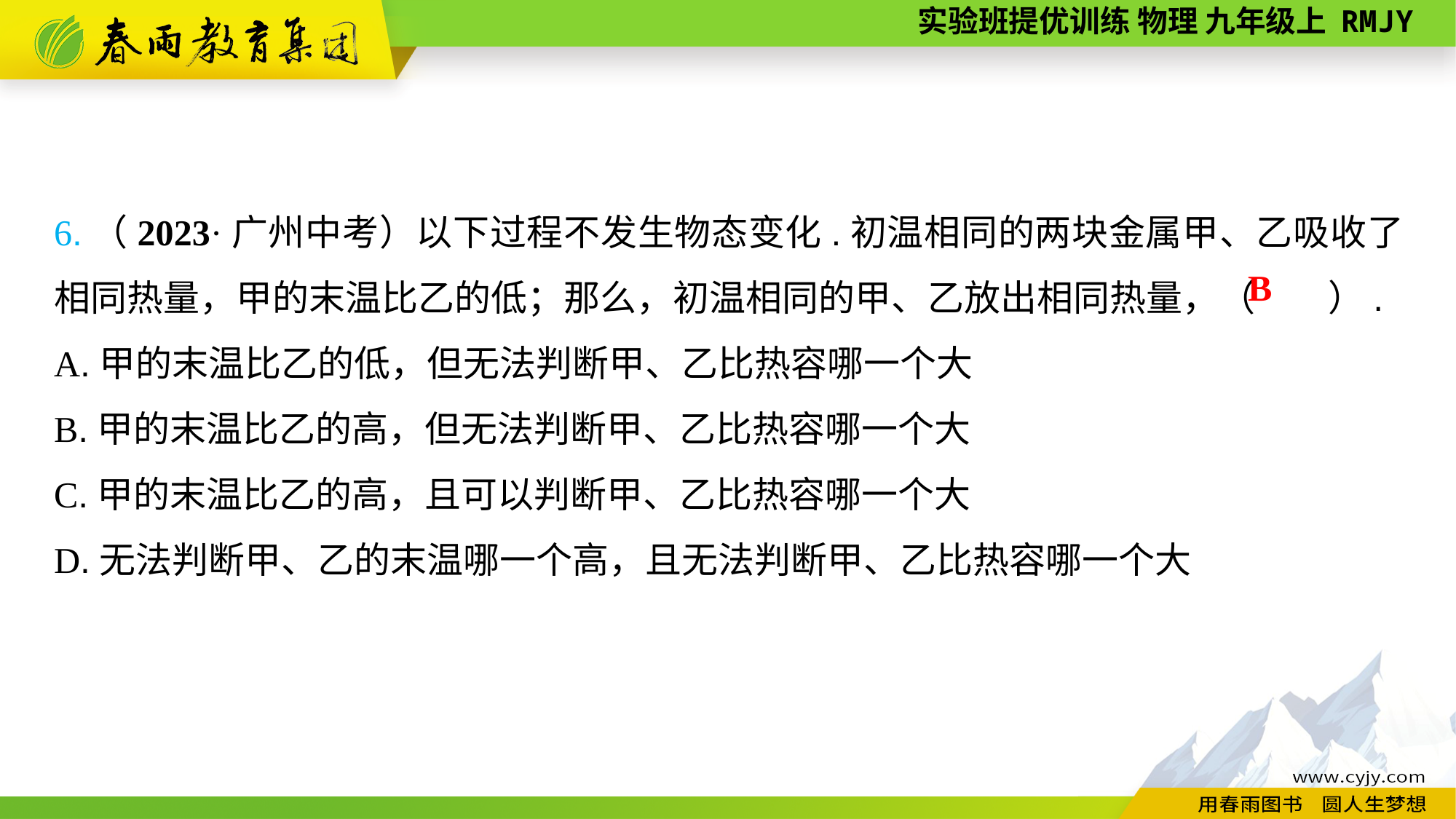

6.（2023·广州中考）以下过程不发生物态变化.初温相同的两块金属甲、乙吸收了相同热量，甲的末温比乙的低；那么，初温相同的甲、乙放出相同热量，（　　）.
A.甲的末温比乙的低，但无法判断甲、乙比热容哪一个大
B.甲的末温比乙的高，但无法判断甲、乙比热容哪一个大
C.甲的末温比乙的高，且可以判断甲、乙比热容哪一个大
D.无法判断甲、乙的末温哪一个高，且无法判断甲、乙比热容哪一个大
B